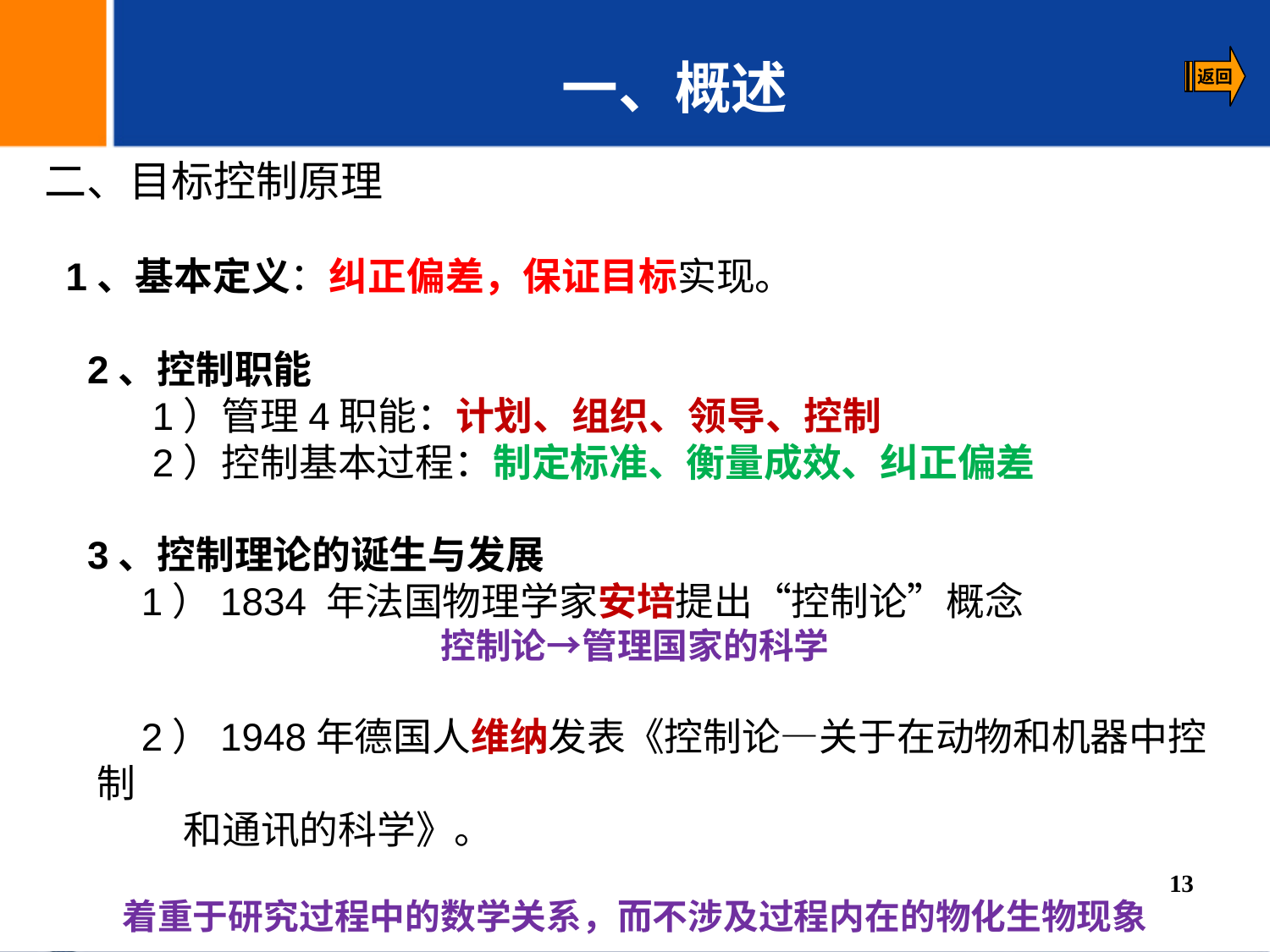

一、概述
二、目标控制原理

  1、基本定义：纠正偏差，保证目标实现。

    2、控制职能
          1）管理4职能：计划、组织、领导、控制
          2）控制基本过程：制定标准、衡量成效、纠正偏差

    3、控制理论的诞生与发展
         1）1834 年法国物理学家安培提出“控制论”概念
控制论→管理国家的科学

         2）1948年德国人维纳发表《控制论—关于在动物和机器中控制
               和通讯的科学》。

着重于研究过程中的数学关系，而不涉及过程内在的物化生物现象
13